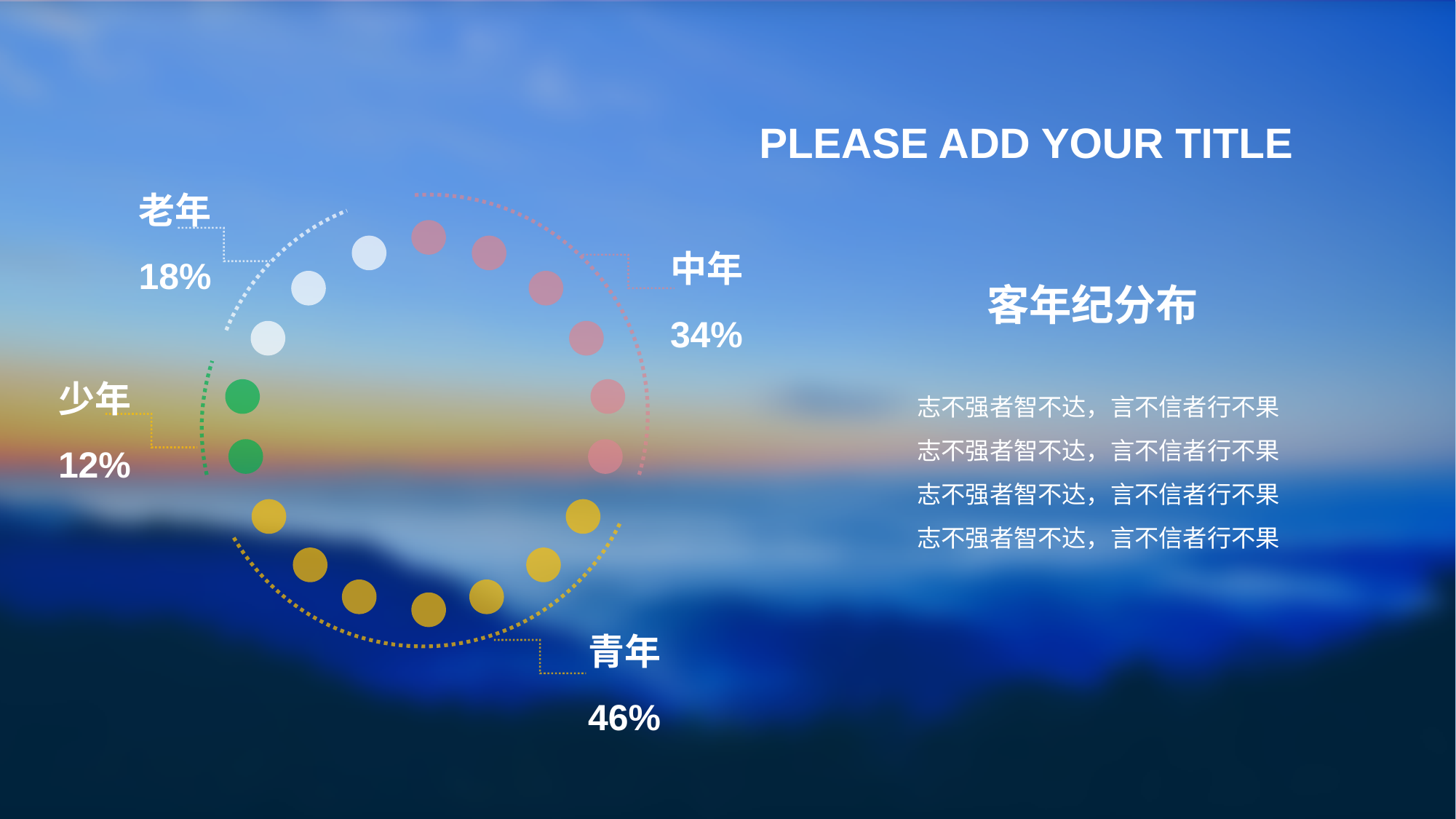

PLEASE ADD YOUR TITLE
老年  18%

中年  34%

少年  12%
青年  46%
客年纪分布

志不强者智不达，言不信者行不果志不强者智不达，言不信者行不果志不强者智不达，言不信者行不果志不强者智不达，言不信者行不果